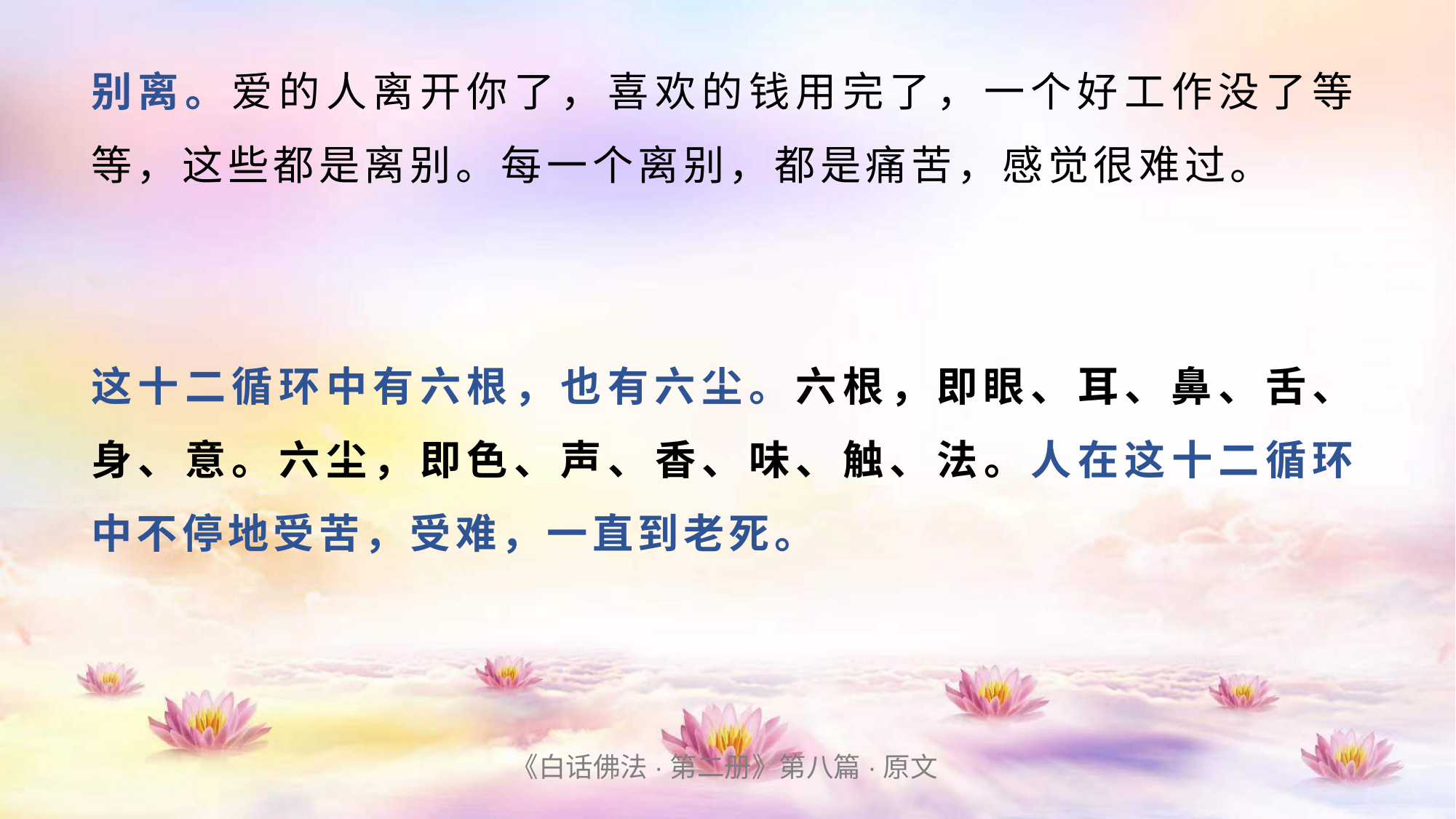

# 别离。爱的人离开你了，喜欢的钱用完了，一个好工作没了等等，这些都是离别。每一个离别，都是痛苦，感觉很难过。 这十二循环中有六根，也有六尘。六根，即眼、耳、鼻、舌、身、意。六尘，即色、声、香、味、触、法。人在这十二循环中不停地受苦，受难，一直到老死。
《白话佛法·第二册》第八篇·原文